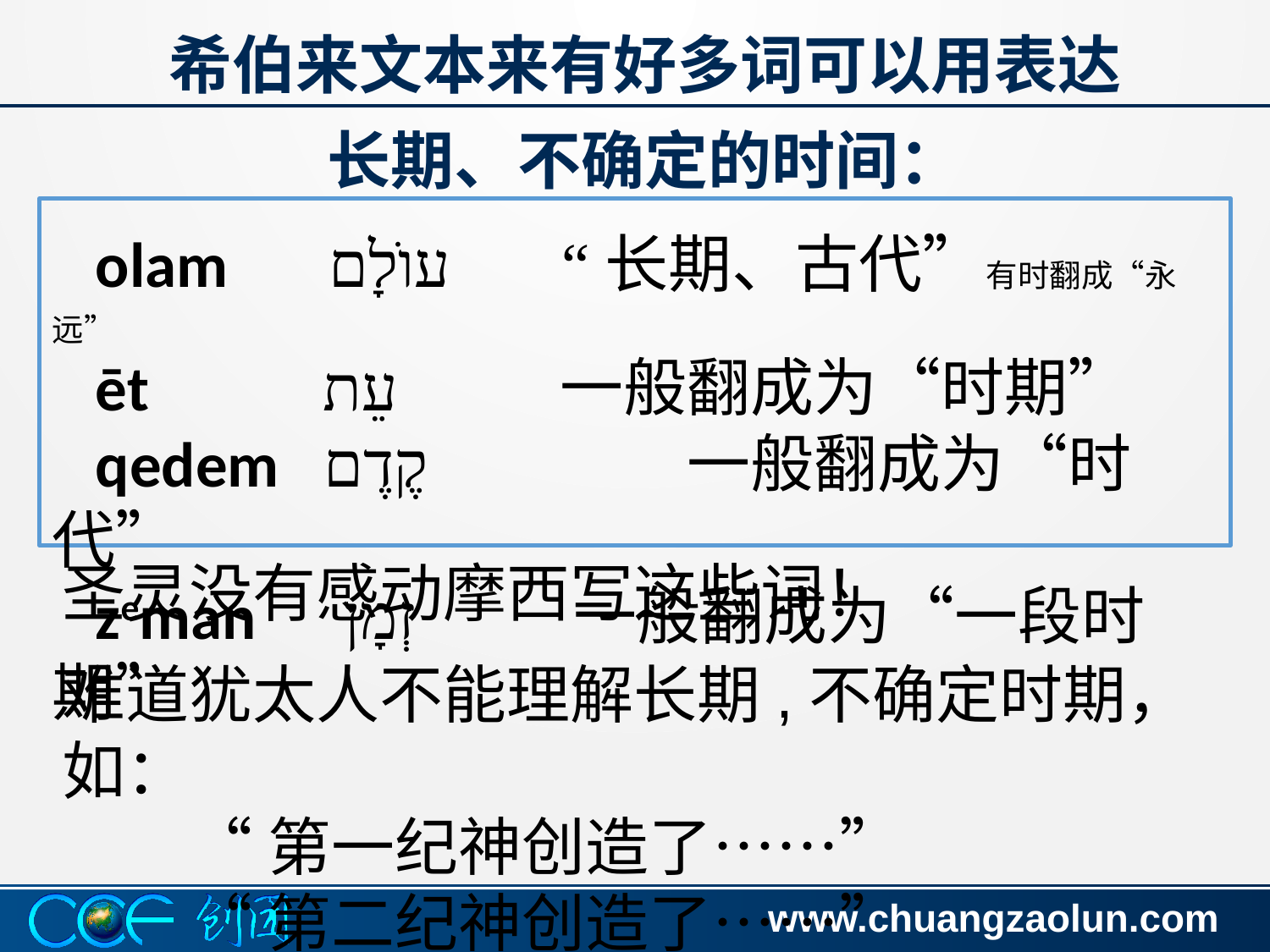

希伯来文本来有好多词可以用表达
长期、不确定的时间：
   olam       עוֹלָם       “长期、古代”有时翻成“永远”
   ēt            עֵת 	       一般翻成为“时期”
   qedem   קֶדֶם 	       一般翻成为“时代”
   zeman      זְמָן         一般翻成为“一段时期”

圣灵没有感动摩西写这些词！

难道犹太人不能理解长期,不确定时期，如：
	“第一纪神创造了……”
	“第二纪神创造了……”